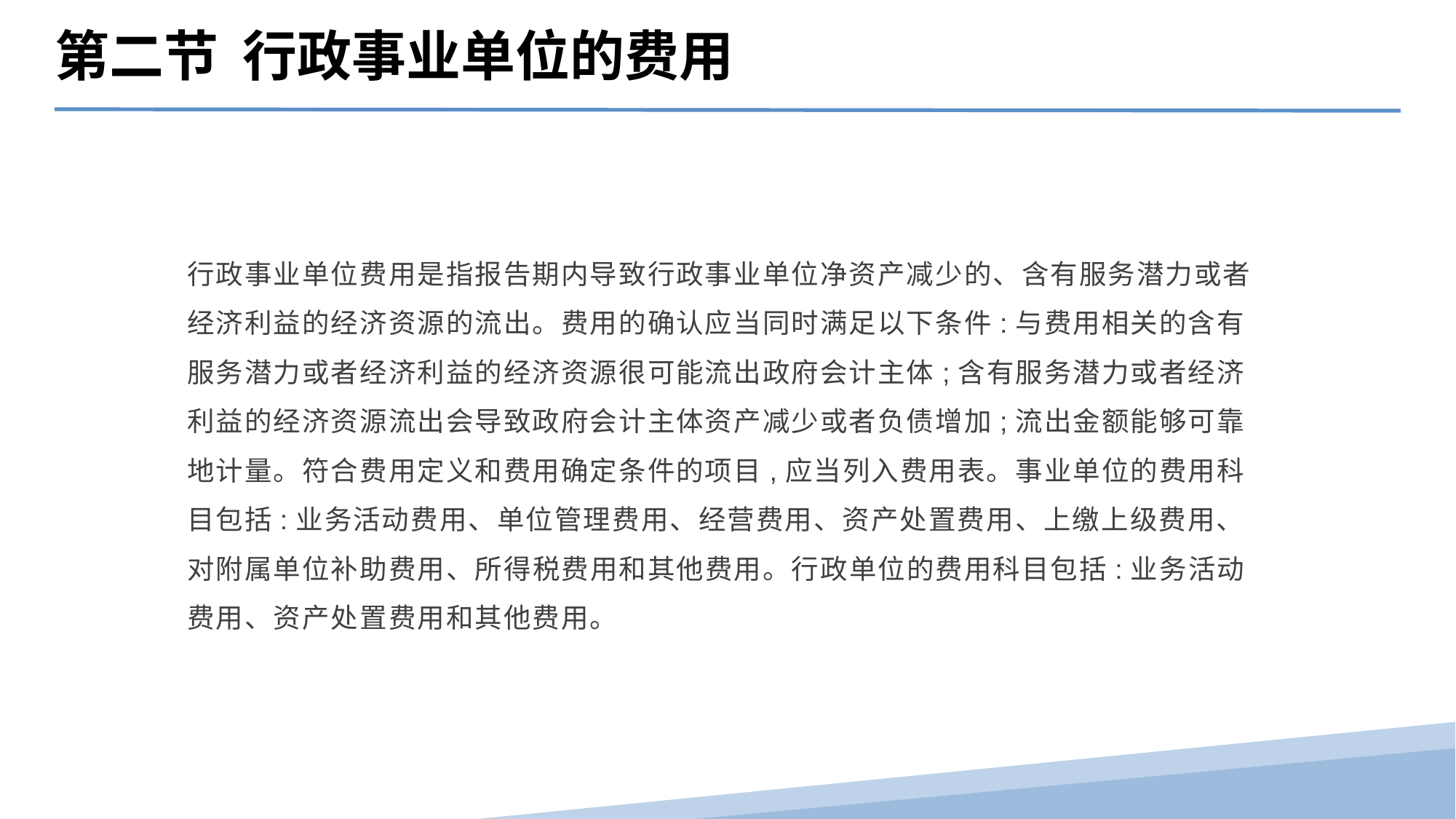

第二节  行政事业单位的费用
行政事业单位费用是指报告期内导致行政事业单位净资产减少的、含有服务潜力或者经济利益的经济资源的流出。费用的确认应当同时满足以下条件:与费用相关的含有服务潜力或者经济利益的经济资源很可能流出政府会计主体;含有服务潜力或者经济利益的经济资源流出会导致政府会计主体资产减少或者负债增加;流出金额能够可靠地计量。符合费用定义和费用确定条件的项目,应当列入费用表。事业单位的费用科目包括:业务活动费用、单位管理费用、经营费用、资产处置费用、上缴上级费用、对附属单位补助费用、所得税费用和其他费用。行政单位的费用科目包括:业务活动费用、资产处置费用和其他费用。